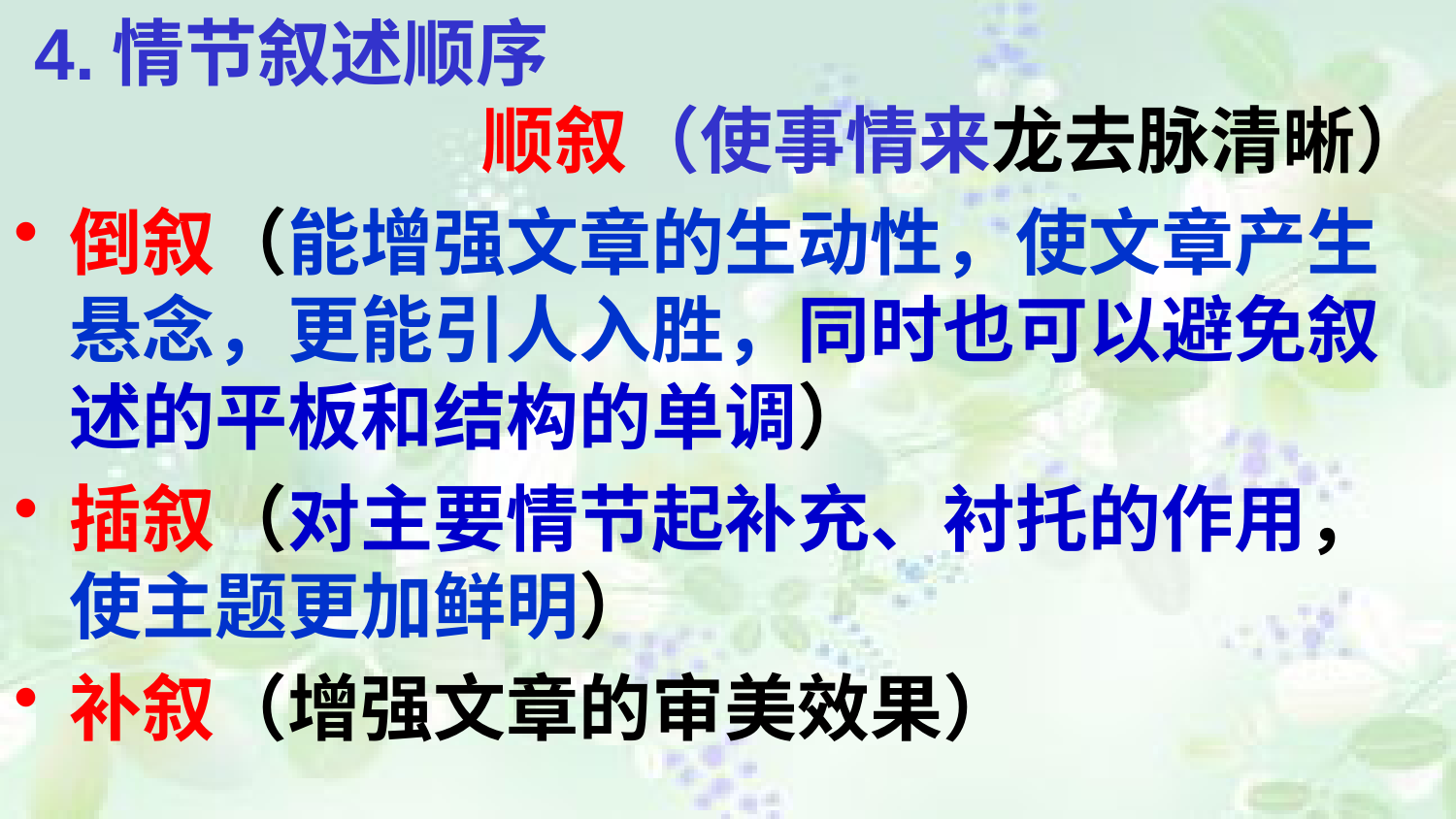

4.情节叙述顺序                                                                                顺叙（使事情来龙去脉清晰）
倒叙（能增强文章的生动性，使文章产生悬念，更能引人入胜，同时也可以避免叙述的平板和结构的单调）
插叙（对主要情节起补充、衬托的作用，使主题更加鲜明）
补叙（增强文章的审美效果）